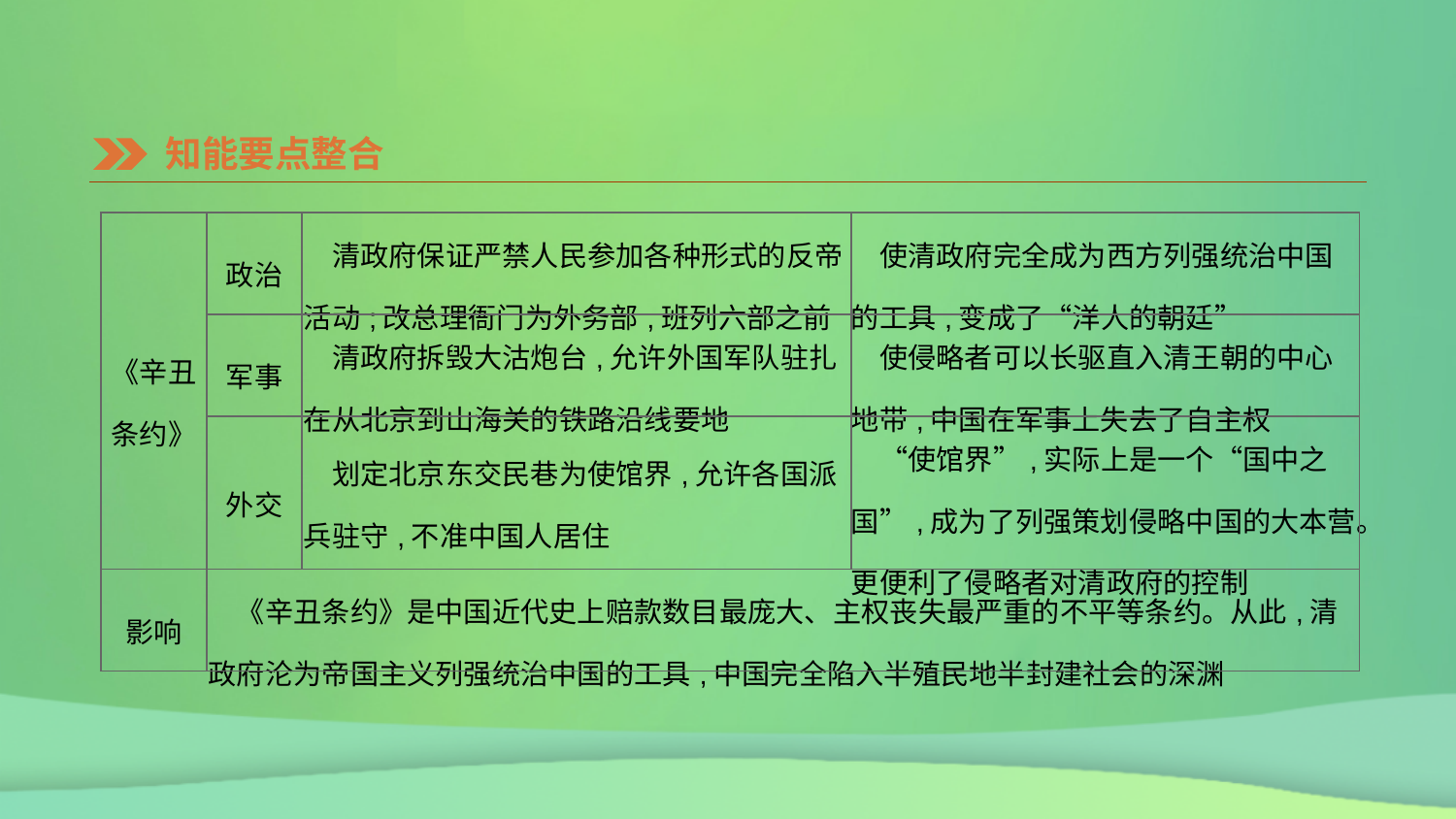

知能要点整合

| 《辛丑条约》 | 政治 | 清政府保证严禁人民参加各种形式的反帝活动;改总理衙门为外务部,班列六部之前 | 使清政府完全成为西方列强统治中国的工具,变成了“洋人的朝廷” |
| --- | --- | --- | --- |
|  | 军事 | 清政府拆毁大沽炮台,允许外国军队驻扎在从北京到山海关的铁路沿线要地 | 使侵略者可以长驱直入清王朝的中心地带,中国在军事上失去了自主权 |
|  | 外交 | 划定北京东交民巷为使馆界,允许各国派兵驻守,不准中国人居住 | “使馆界”,实际上是一个“国中之国”,成为了列强策划侵略中国的大本营。更便利了侵略者对清政府的控制 |
| 影响 | 《辛丑条约》是中国近代史上赔款数目最庞大、主权丧失最严重的不平等条约。从此,清政府沦为帝国主义列强统治中国的工具,中国完全陷入半殖民地半封建社会的深渊 |  |  |